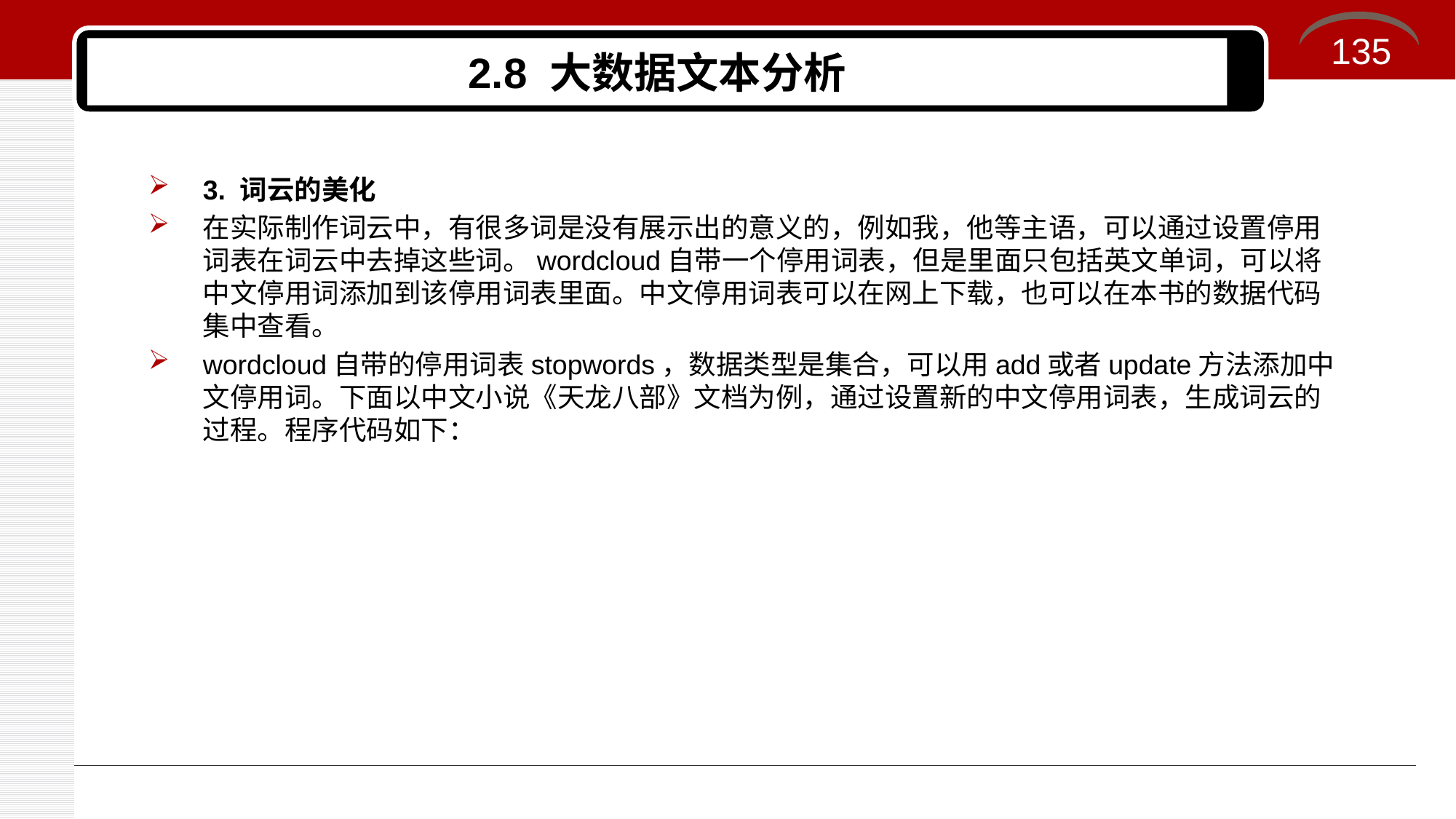

135
# 2.8 大数据文本分析

3. 词云的美化
在实际制作词云中，有很多词是没有展示出的意义的，例如我，他等主语，可以通过设置停用词表在词云中去掉这些词。wordcloud自带一个停用词表，但是里面只包括英文单词，可以将中文停用词添加到该停用词表里面。中文停用词表可以在网上下载，也可以在本书的数据代码集中查看。
wordcloud自带的停用词表stopwords，数据类型是集合，可以用add或者update方法添加中文停用词。下面以中文小说《天龙八部》文档为例，通过设置新的中文停用词表，生成词云的过程。程序代码如下：